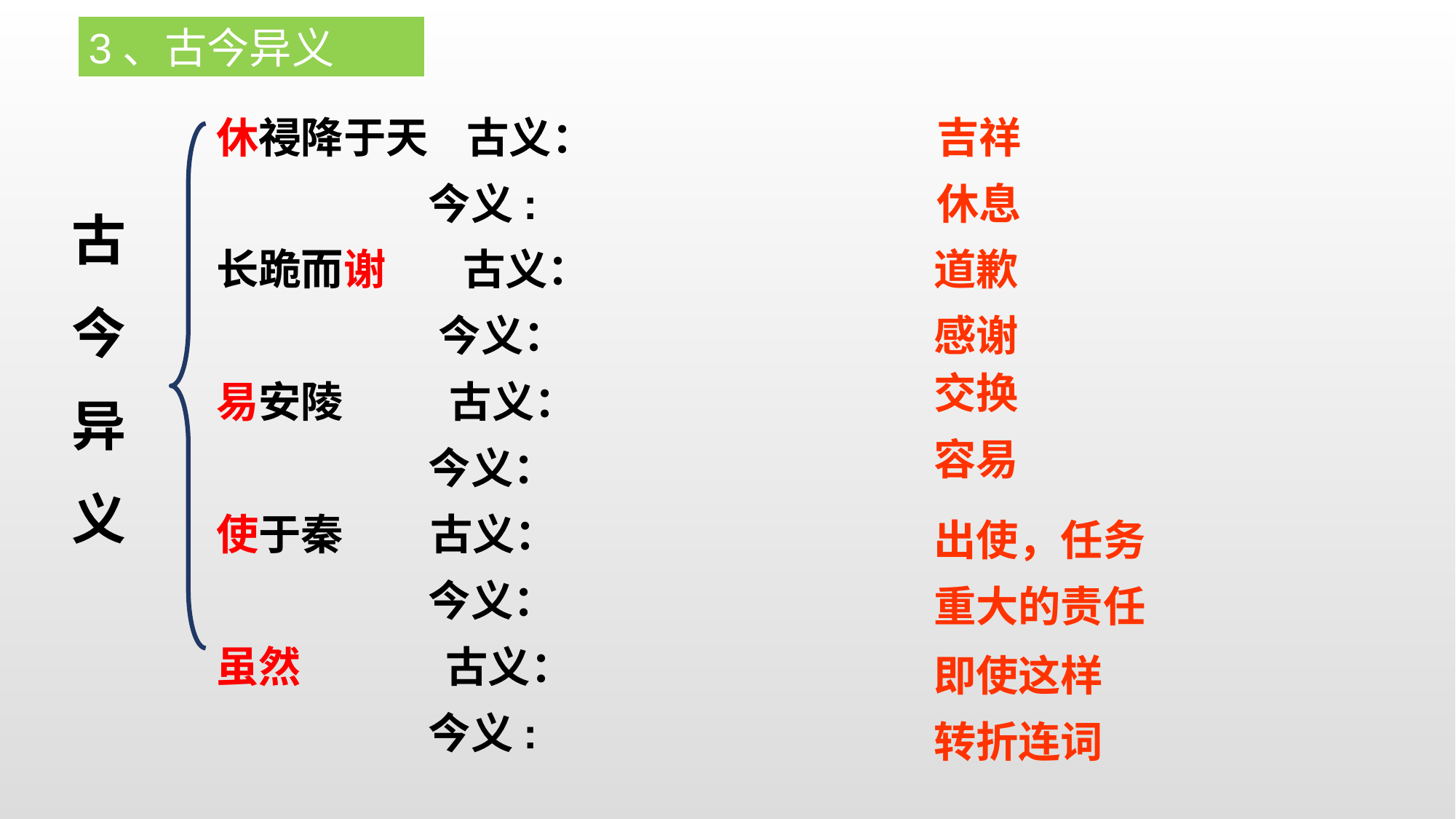

3、古今异义
吉祥
休息
休祲降于天    古义：
                      今义:
长跪而谢        古义：
                      今义：
易安陵           古义：
                      今义：
使于秦         古义：
                      今义：
虽然               古义：
                      今义:

古
今
异
义
道歉
感谢
交换 
容易
出使，任务
重大的责任
即使这样
转折连词